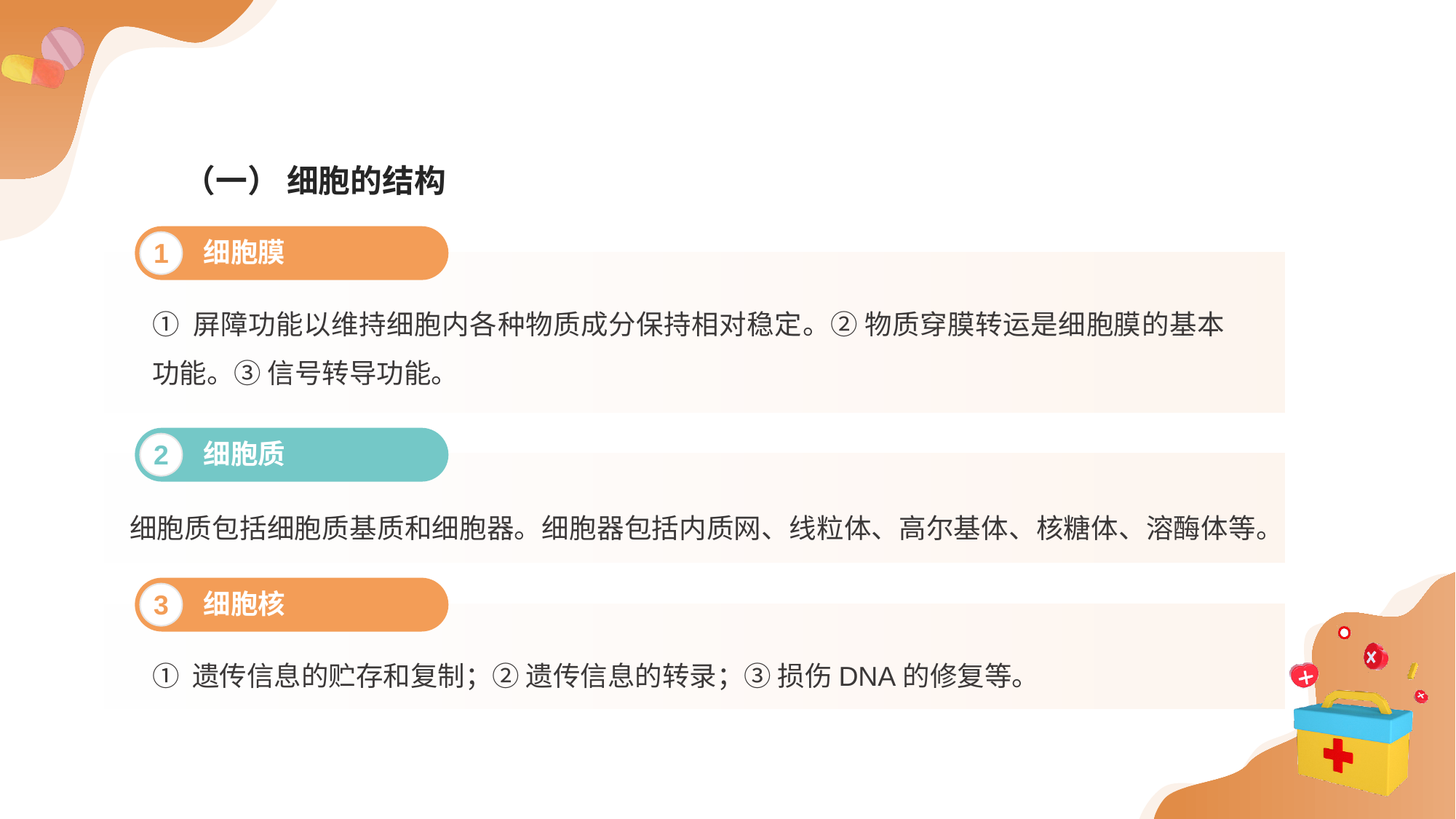

（一） 细胞的结构

细胞膜

1

① 屏障功能以维持细胞内各种物质成分保持相对稳定。② 物质穿膜转运是细胞膜的基本功能。③ 信号转导功能。

细胞质

2

细胞质包括细胞质基质和细胞器。细胞器包括内质网、线粒体、高尔基体、核糖体、溶酶体等。

细胞核

3

① 遗传信息的贮存和复制；② 遗传信息的转录；③ 损伤DNA的修复等。